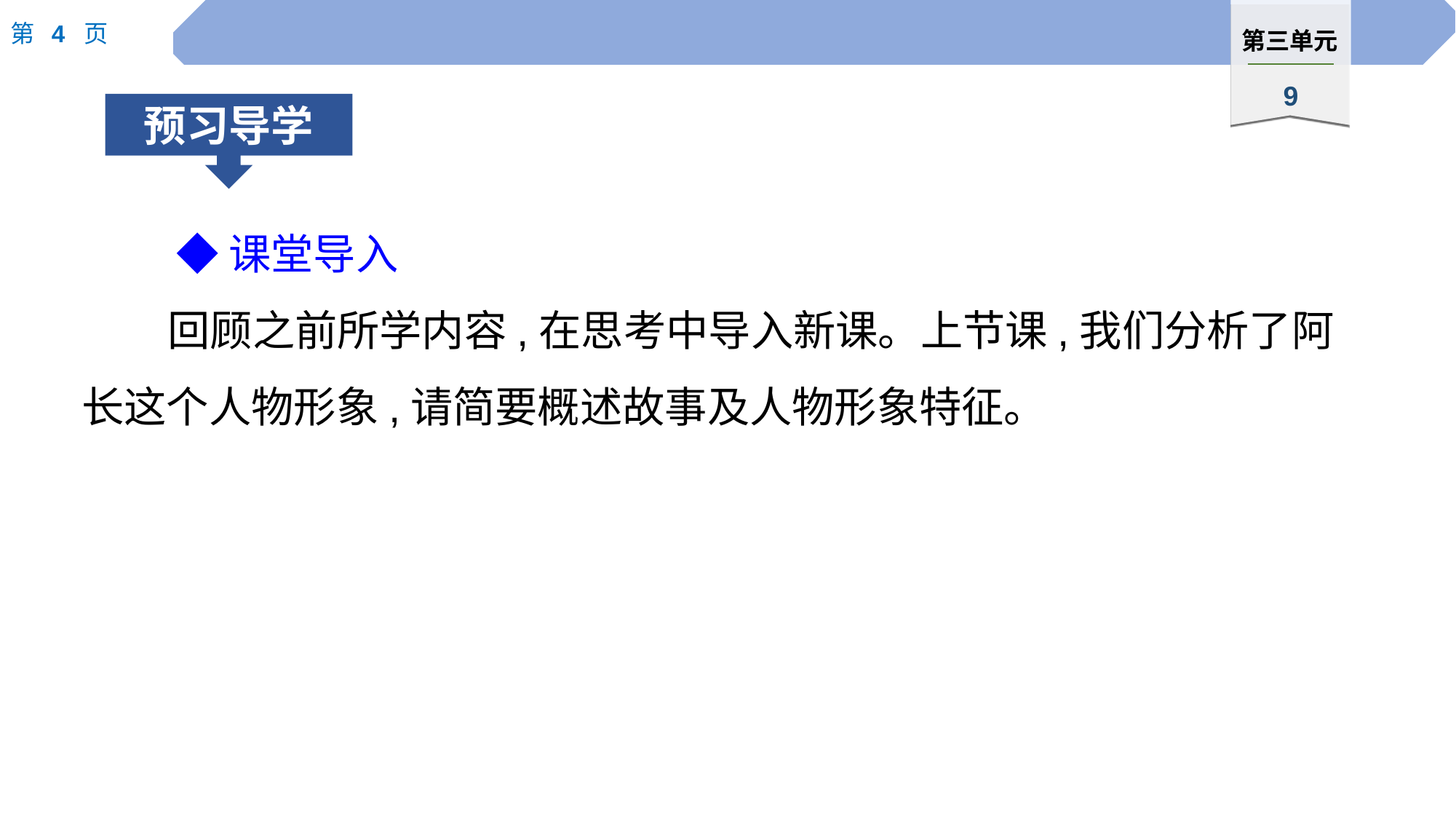

◆课堂导入

回顾之前所学内容,在思考中导入新课。上节课,我们分析了阿长这个人物形象,请简要概述故事及人物形象特征。